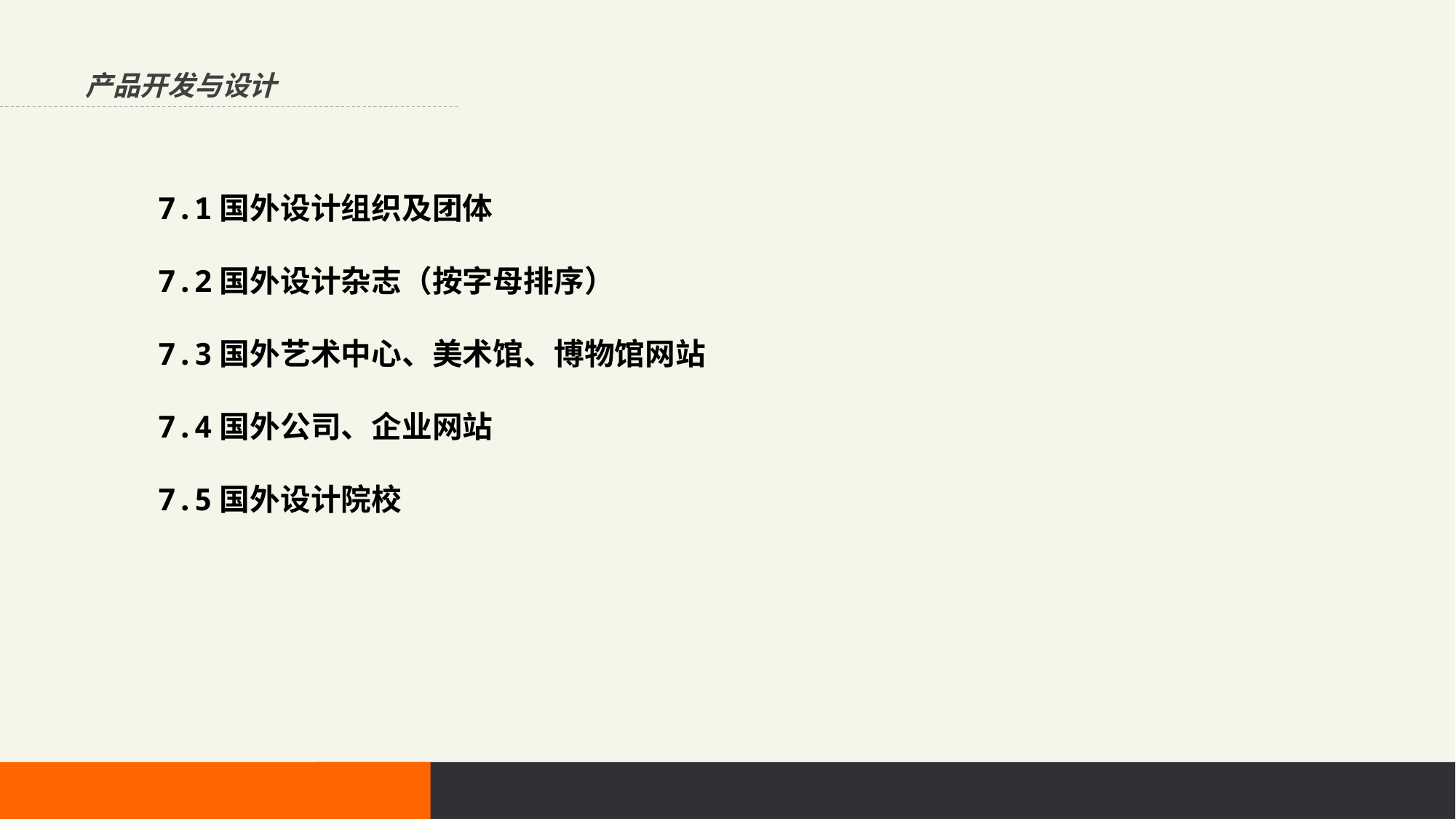

产品开发与设计
7.1国外设计组织及团体

7.2国外设计杂志（按字母排序）

7.3国外艺术中心、美术馆、博物馆网站

7.4国外公司、企业网站

7.5国外设计院校